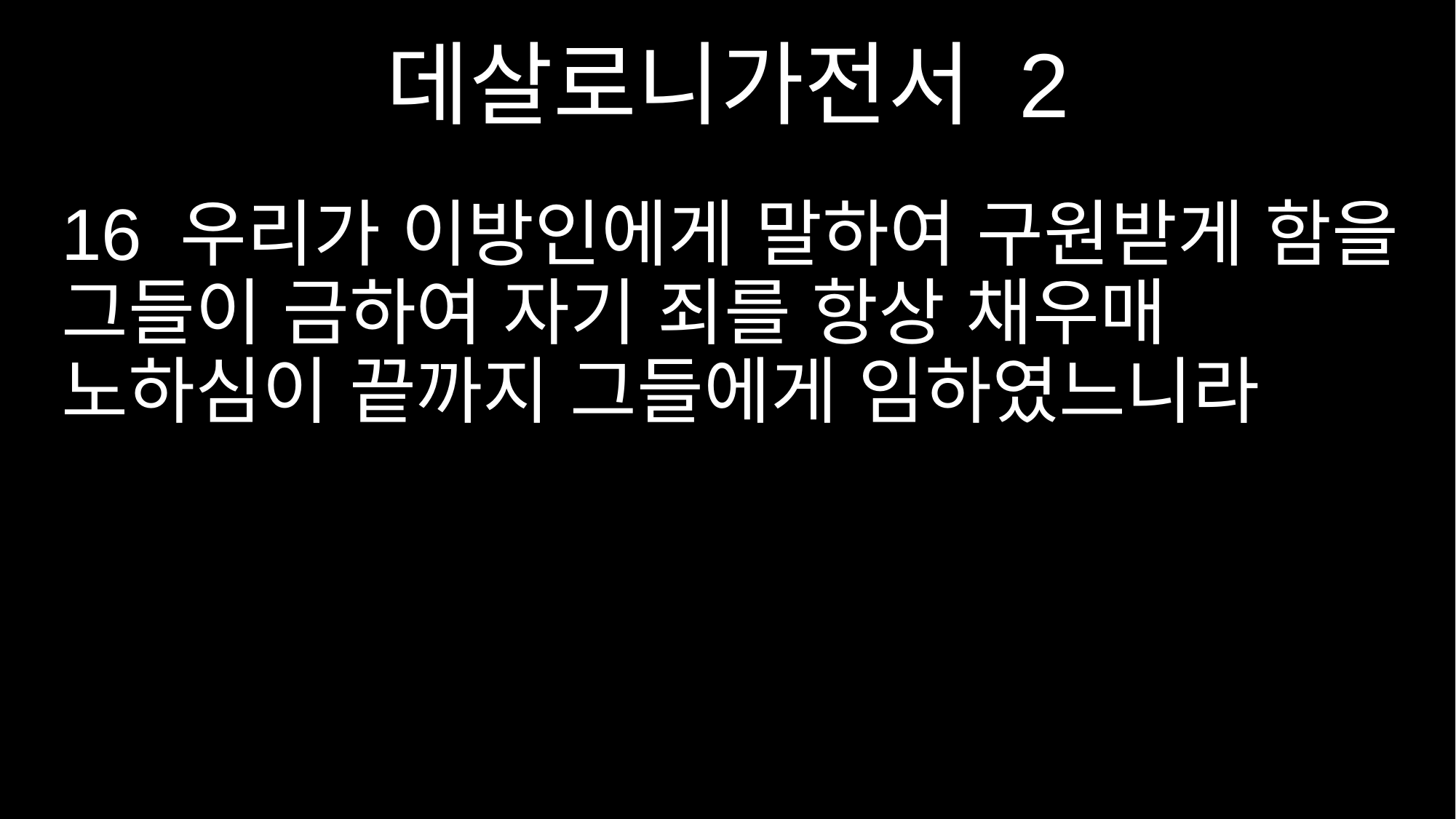

데살로니가전서 2
16 우리가 이방인에게 말하여 구원받게 함을 그들이 금하여 자기 죄를 항상 채우매 노하심이 끝까지 그들에게 임하였느니라